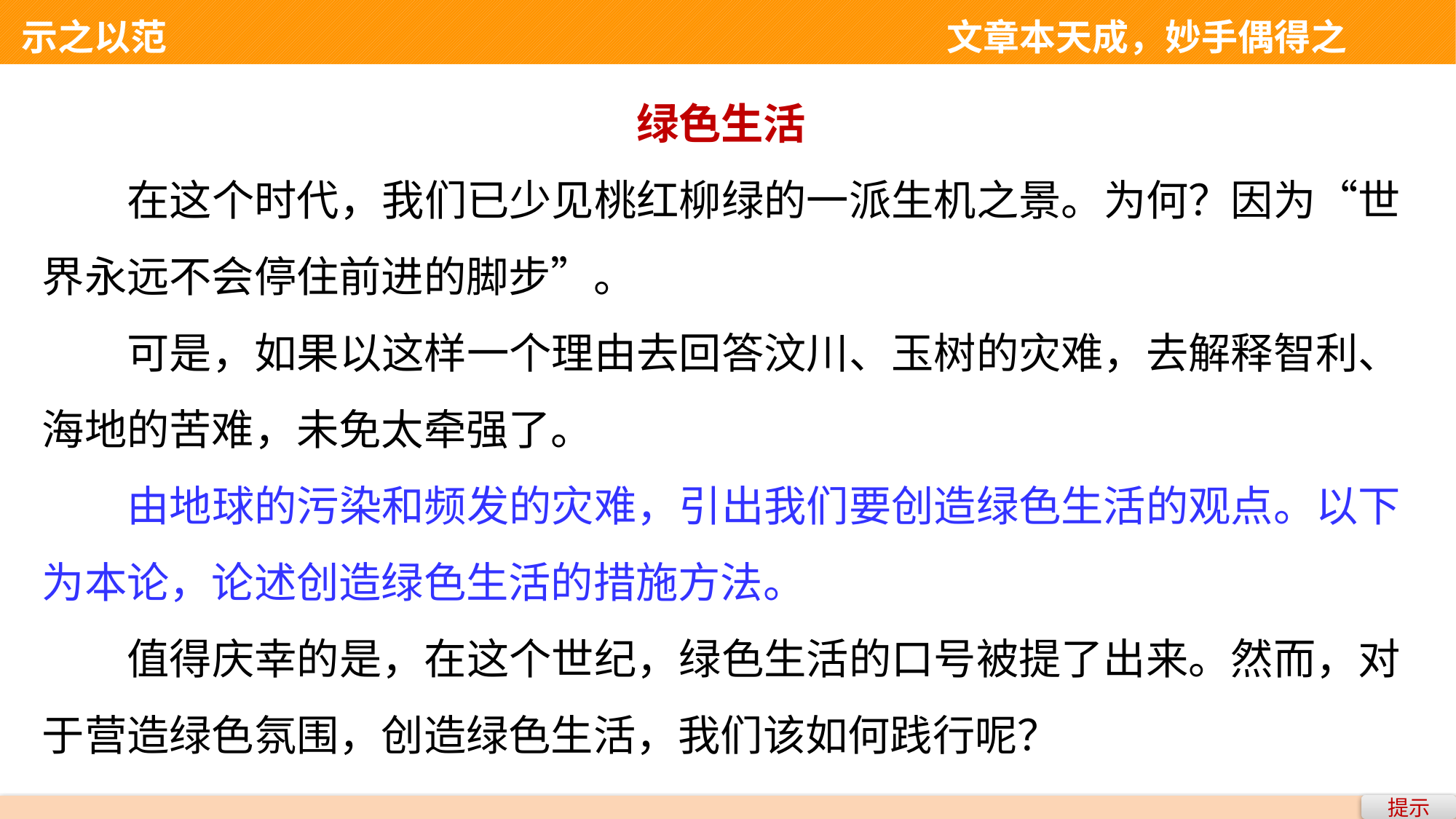

示之以范                                 　　　　　　　　　　　　　　文章本天成，妙手偶得之
绿色生活
在这个时代，我们已少见桃红柳绿的一派生机之景。为何？因为“世界永远不会停住前进的脚步”。
可是，如果以这样一个理由去回答汶川、玉树的灾难，去解释智利、海地的苦难，未免太牵强了。
由地球的污染和频发的灾难，引出我们要创造绿色生活的观点。以下为本论，论述创造绿色生活的措施方法。
值得庆幸的是，在这个世纪，绿色生活的口号被提了出来。然而，对于营造绿色氛围，创造绿色生活，我们该如何践行呢？
提示